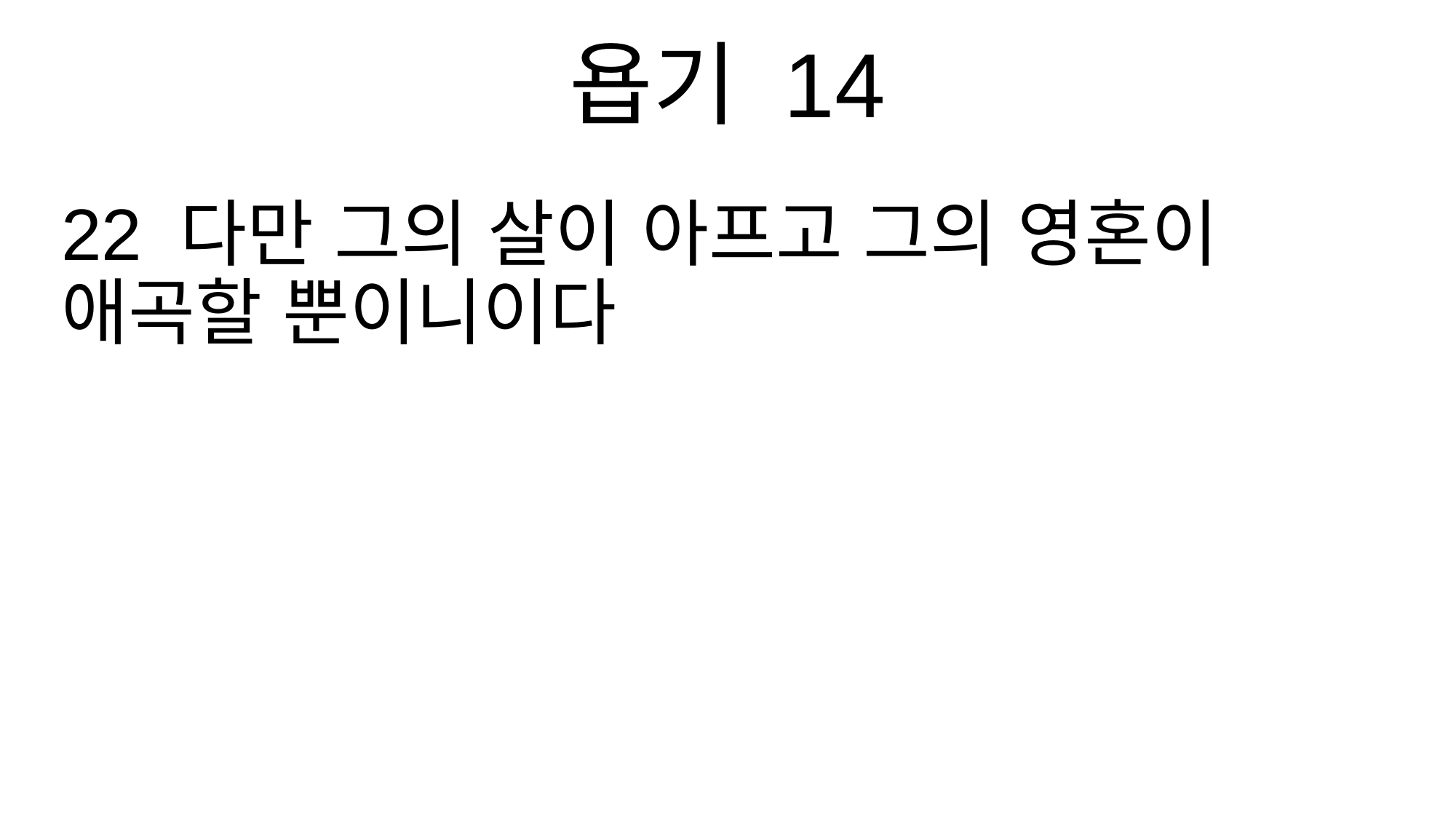

욥기 14
22 다만 그의 살이 아프고 그의 영혼이 애곡할 뿐이니이다